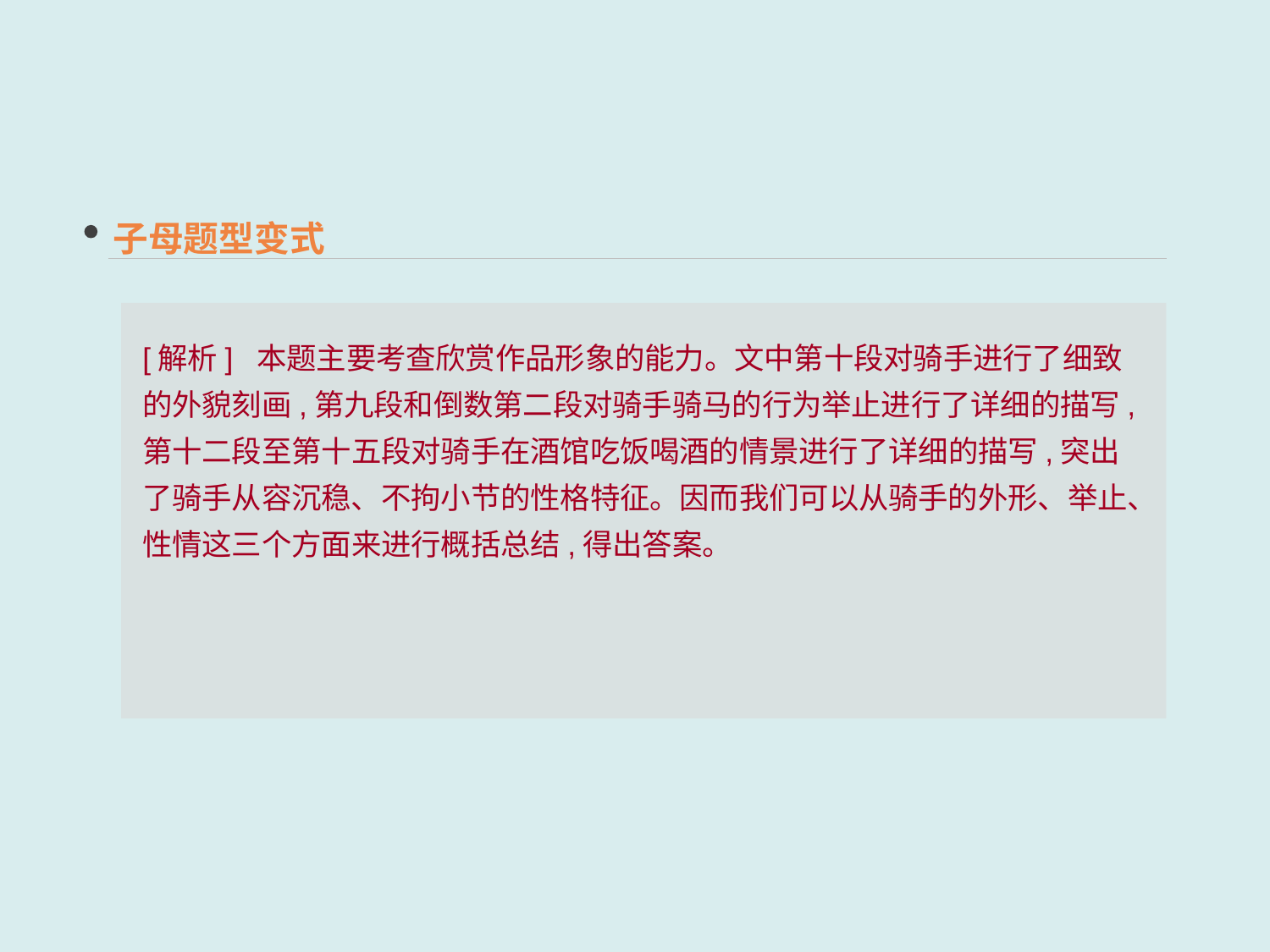

子母题型变式

[解析]  本题主要考查欣赏作品形象的能力。文中第十段对骑手进行了细致的外貌刻画,第九段和倒数第二段对骑手骑马的行为举止进行了详细的描写,第十二段至第十五段对骑手在酒馆吃饭喝酒的情景进行了详细的描写,突出了骑手从容沉稳、不拘小节的性格特征。因而我们可以从骑手的外形、举止、性情这三个方面来进行概括总结,得出答案。